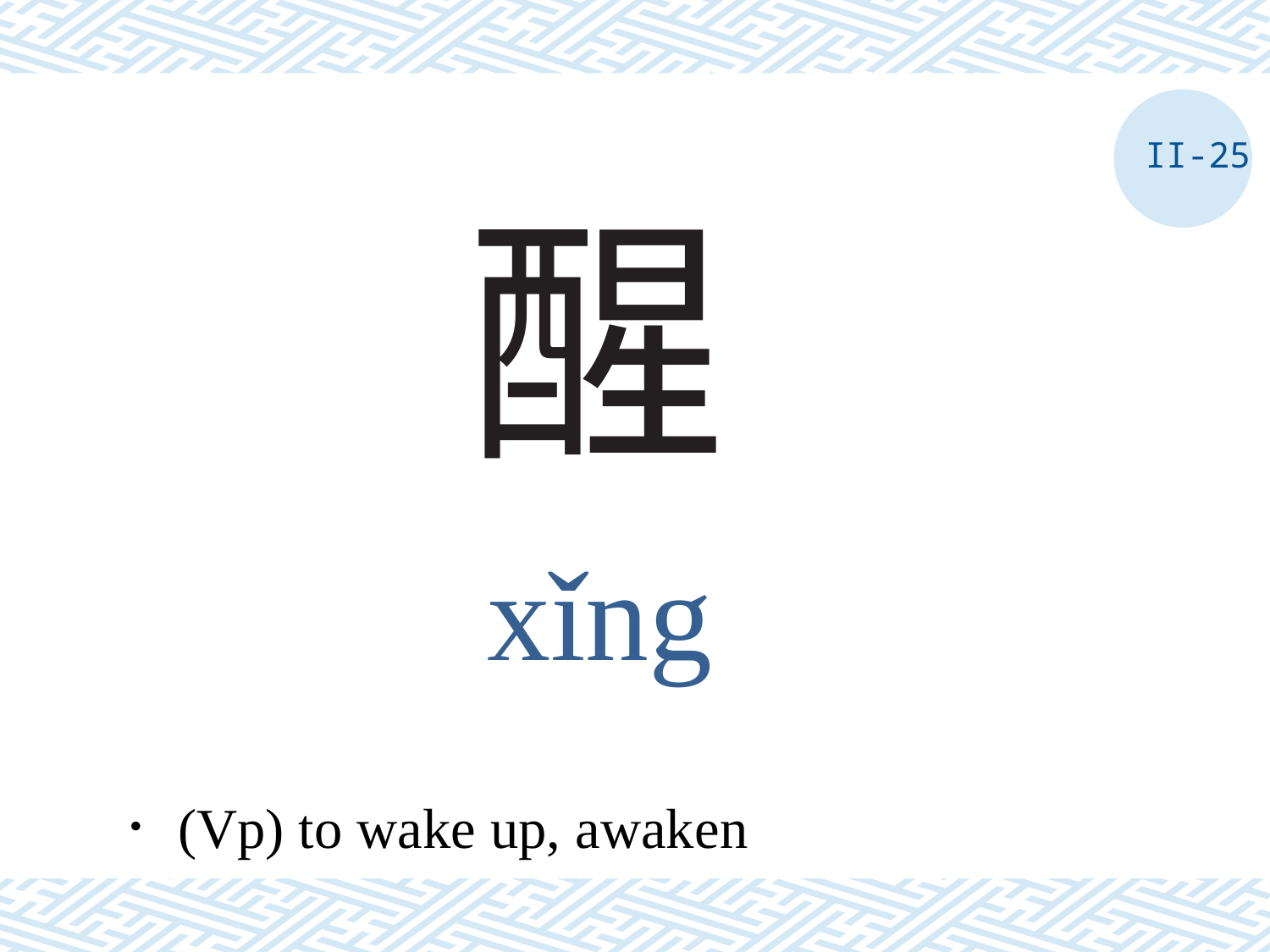

II-25

# 醒
xǐng
．(Vp) to wake up, awaken